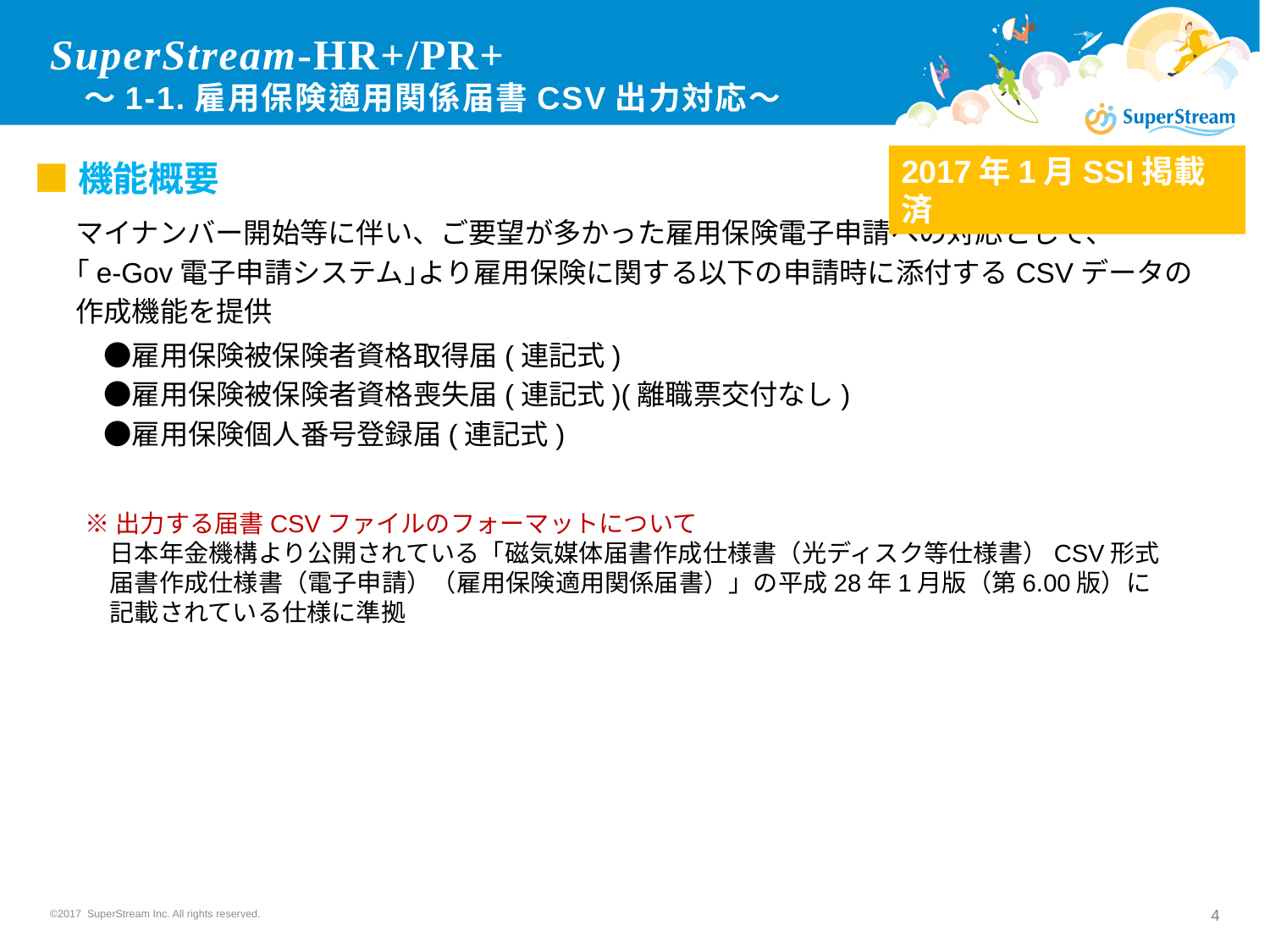

SuperStream-HR+/PR+
   ～1-1.雇用保険適用関係届書CSV出力対応～
2017年1月SSI掲載済
■機能概要
マイナンバー開始等に伴い、ご要望が多かった雇用保険電子申請への対応として、
｢e-Gov電子申請システム｣より雇用保険に関する以下の申請時に添付するCSVデータの
作成機能を提供
　●雇用保険被保険者資格取得届(連記式)
　●雇用保険被保険者資格喪失届(連記式)(離職票交付なし)
　●雇用保険個人番号登録届(連記式)
※出力する届書CSVファイルのフォーマットについて
　日本年金機構より公開されている「磁気媒体届書作成仕様書（光ディスク等仕様書）CSV形式
　届書作成仕様書（電子申請）（雇用保険適用関係届書）」の平成28年1月版（第6.00版）に
　記載されている仕様に準拠
©2017  SuperStream Inc. All rights reserved.
4